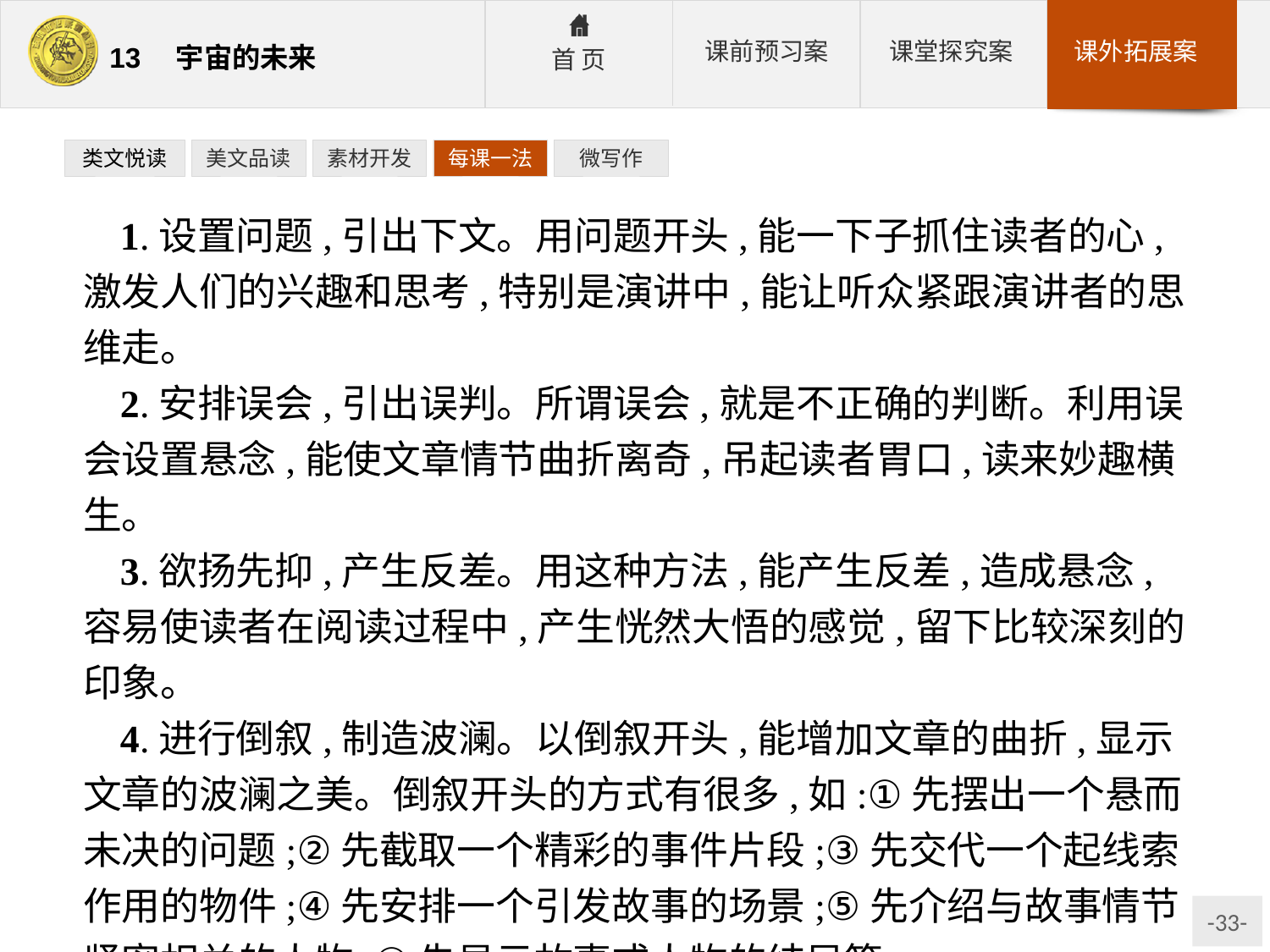

类文悦读
美文品读
素材开发
每课一法
微写作
1.设置问题,引出下文。用问题开头,能一下子抓住读者的心,激发人们的兴趣和思考,特别是演讲中,能让听众紧跟演讲者的思维走。
2.安排误会,引出误判。所谓误会,就是不正确的判断。利用误会设置悬念,能使文章情节曲折离奇,吊起读者胃口,读来妙趣横生。
3.欲扬先抑,产生反差。用这种方法,能产生反差,造成悬念,容易使读者在阅读过程中,产生恍然大悟的感觉,留下比较深刻的印象。
4.进行倒叙,制造波澜。以倒叙开头,能增加文章的曲折,显示文章的波澜之美。倒叙开头的方式有很多,如:①先摆出一个悬而未决的问题;②先截取一个精彩的事件片段;③先交代一个起线索作用的物件;④先安排一个引发故事的场景;⑤先介绍与故事情节紧密相关的人物;⑥先显示故事或人物的结局等。